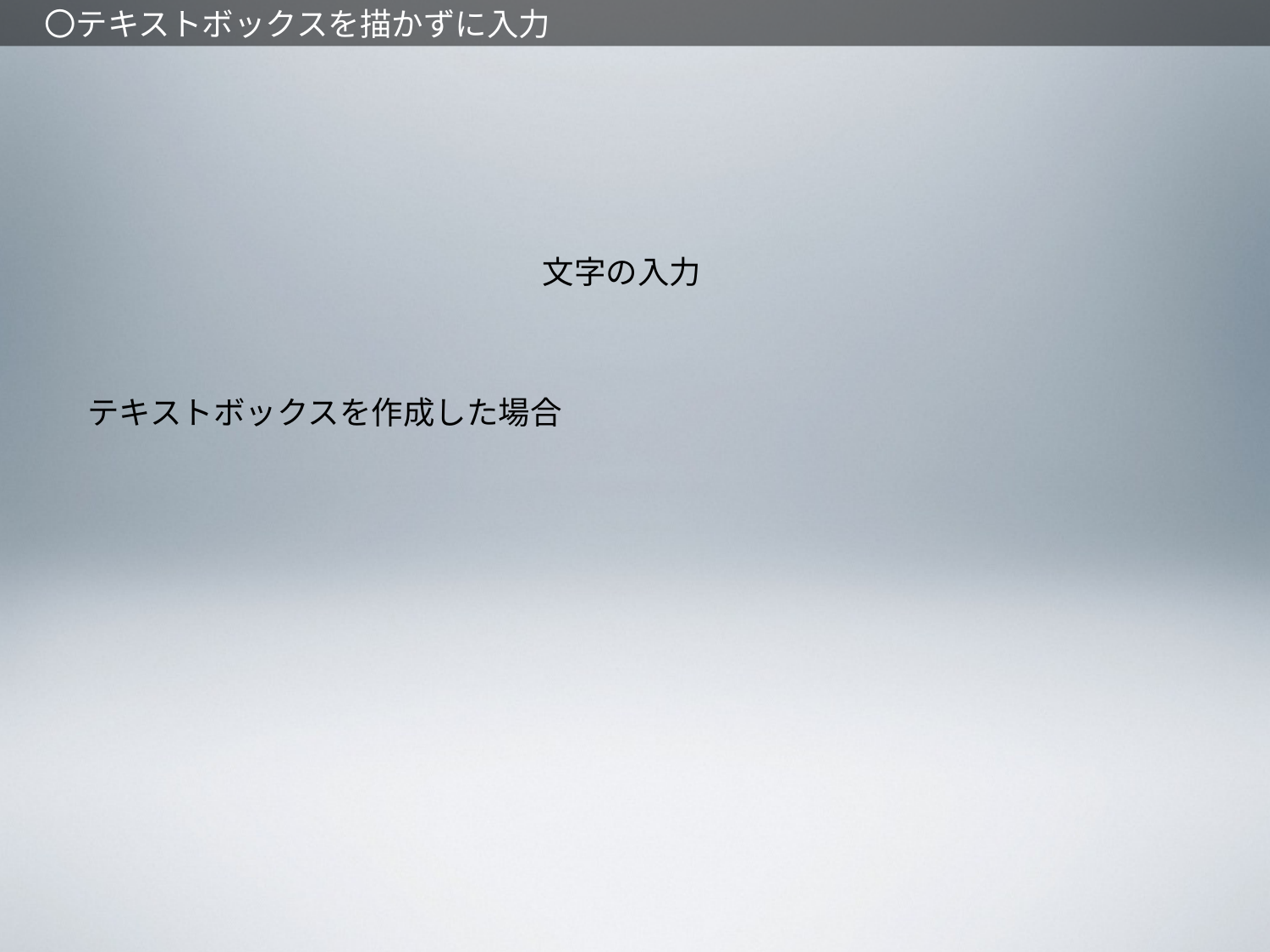

〇テキストボックスを描かずに入力
文字の入力
テキストボックスを作成した場合